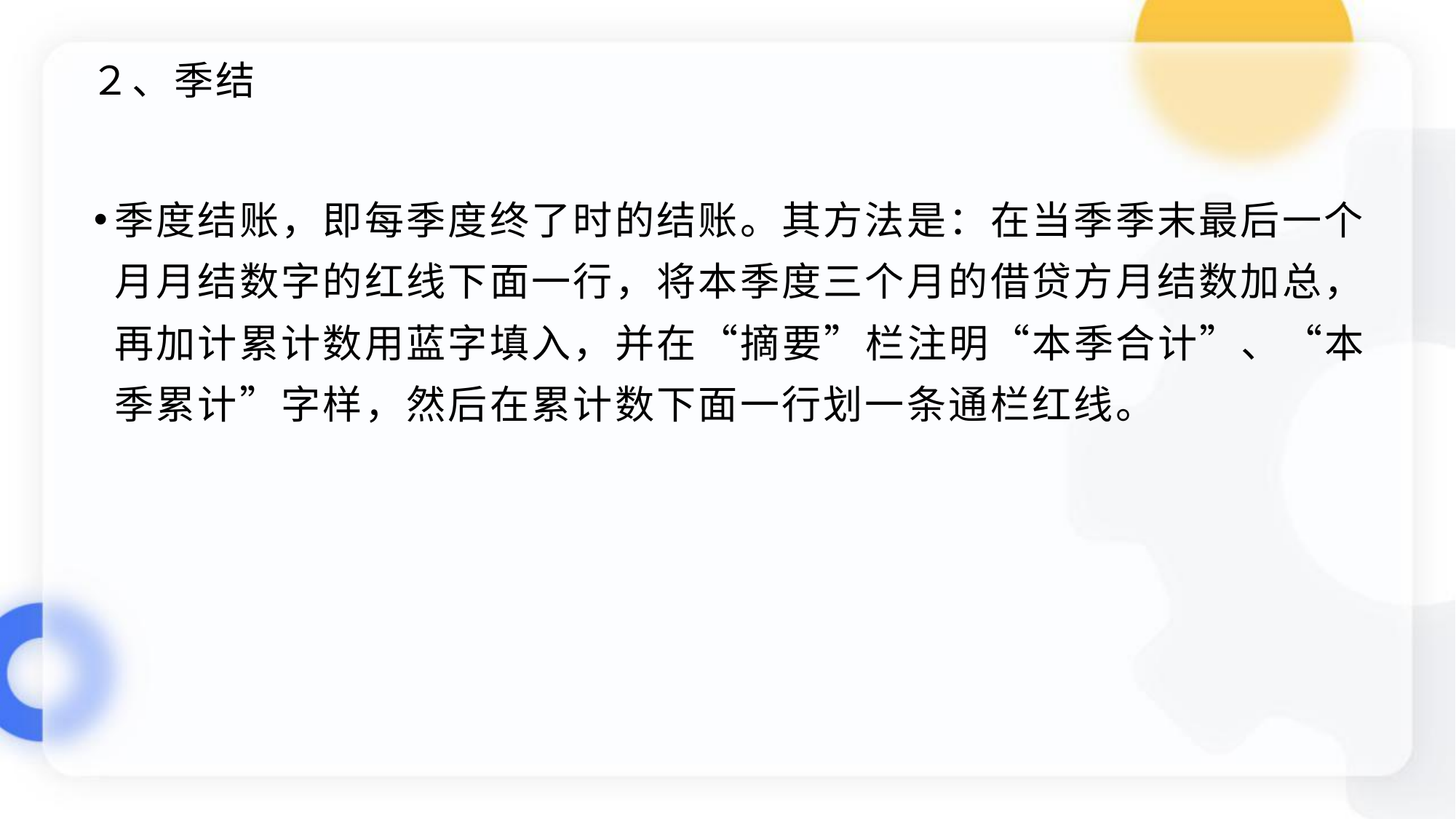

# ２、季结
季度结账，即每季度终了时的结账。其方法是：在当季季末最后一个月月结数字的红线下面一行，将本季度三个月的借贷方月结数加总，再加计累计数用蓝字填入，并在“摘要”栏注明“本季合计”、“本季累计”字样，然后在累计数下面一行划一条通栏红线。